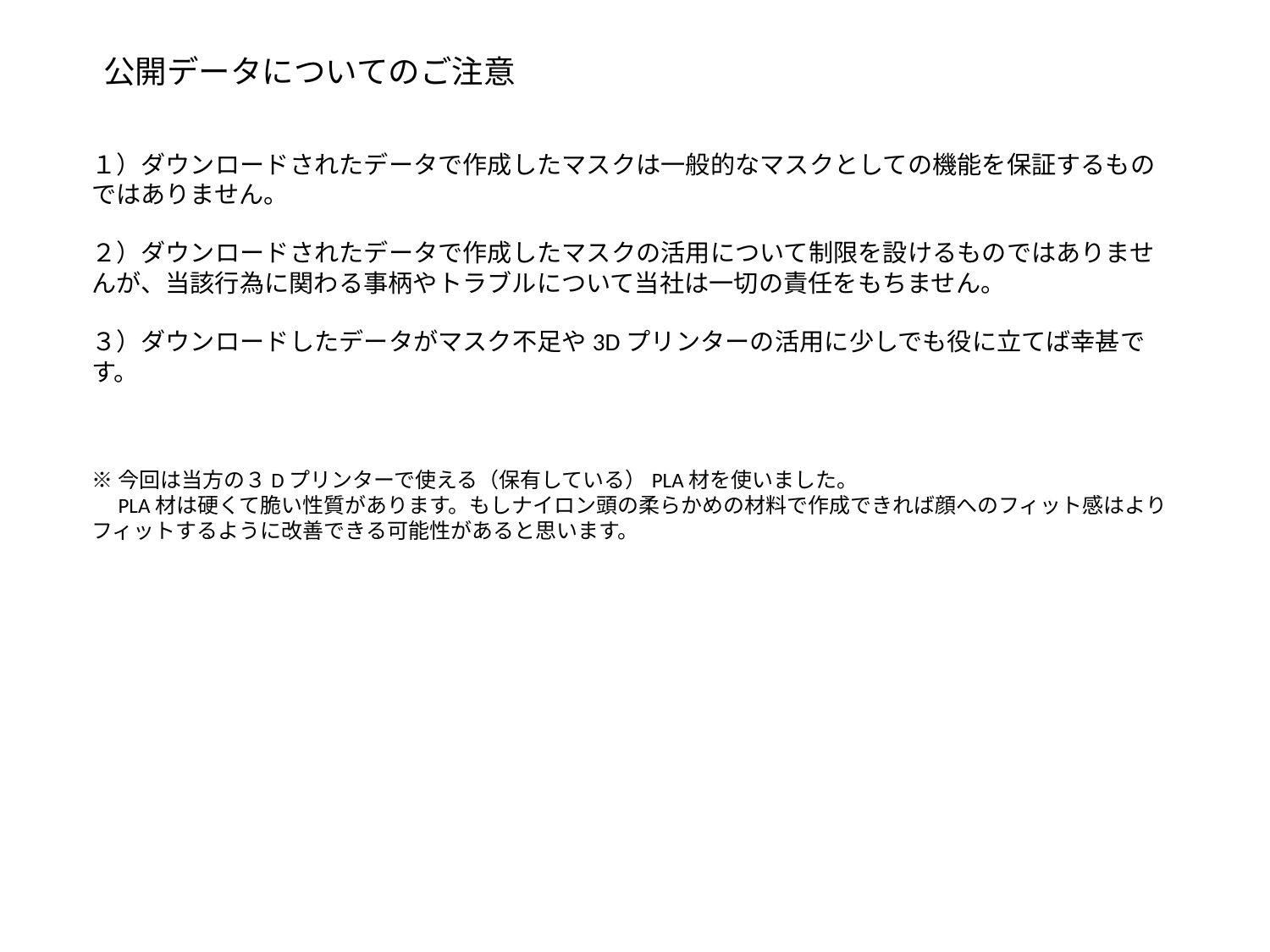

公開データについてのご注意
１）ダウンロードされたデータで作成したマスクは一般的なマスクとしての機能を保証するものではありません。

２）ダウンロードされたデータで作成したマスクの活用について制限を設けるものではありませんが、当該行為に関わる事柄やトラブルについて当社は一切の責任をもちません。

３）ダウンロードしたデータがマスク不足や3Dプリンターの活用に少しでも役に立てば幸甚です。

※今回は当方の３Dプリンターで使える（保有している）PLA材を使いました。
　PLA材は硬くて脆い性質があります。もしナイロン頭の柔らかめの材料で作成できれば顔へのフィット感はよりフィットするように改善できる可能性があると思います。